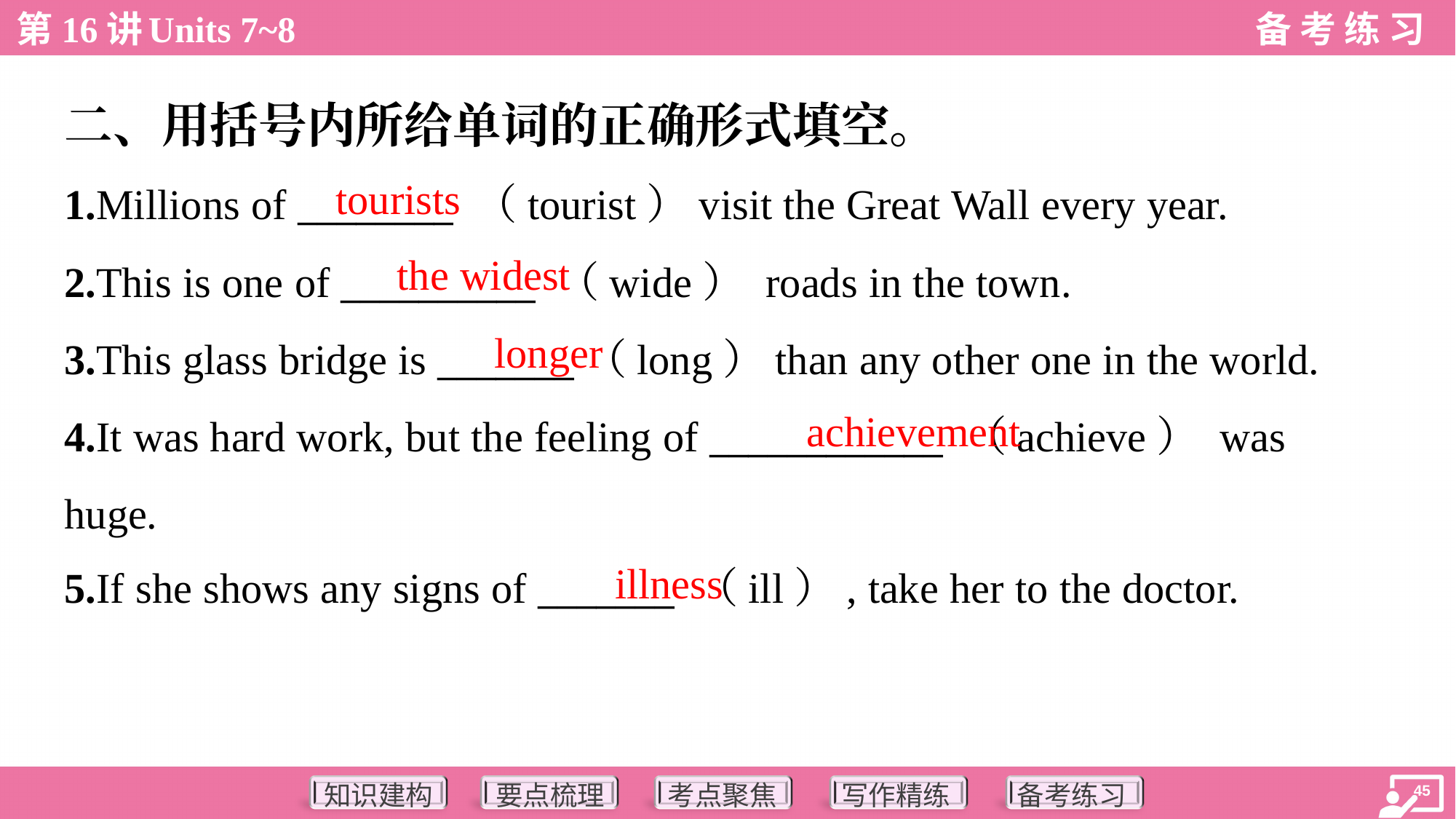

二、用括号内所给单词的正确形式填空。
tourists
1.Millions of ________ （tourist）visit the Great Wall every year.
2.This is one of __________ （wide） roads in the town.
3.This glass bridge is _______（long）than any other one in the world.
4.It was hard work, but the feeling of ____________ （achieve） was
huge.
5.If she shows any signs of _______ （ill）, take her to the doctor.
the widest
longer
achievement
illness